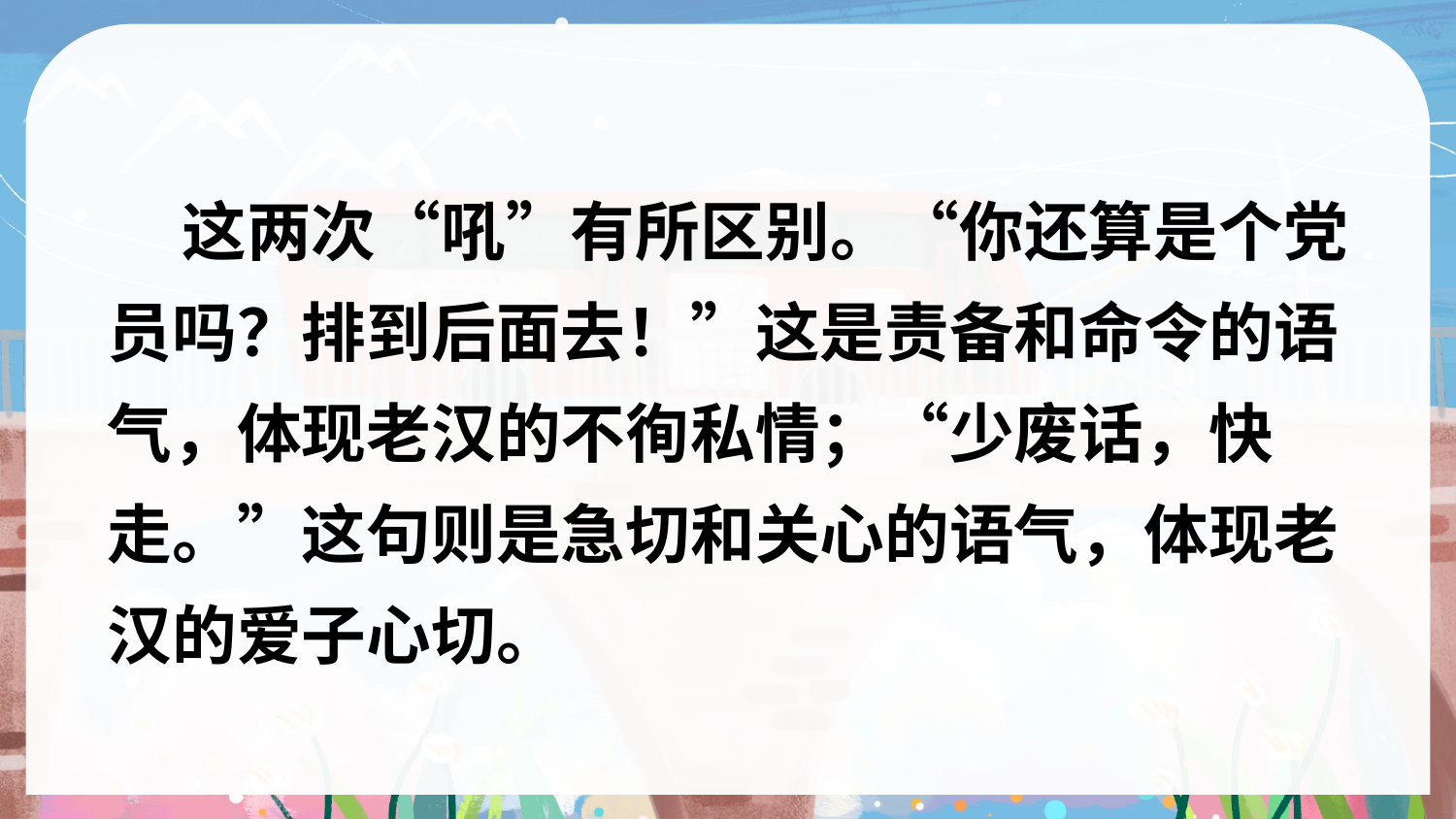

这两次“吼”有所区别。“你还算是个党员吗？排到后面去！”这是责备和命令的语气，体现老汉的不徇私情；“少废话，快走。”这句则是急切和关心的语气，体现老汉的爱子心切。